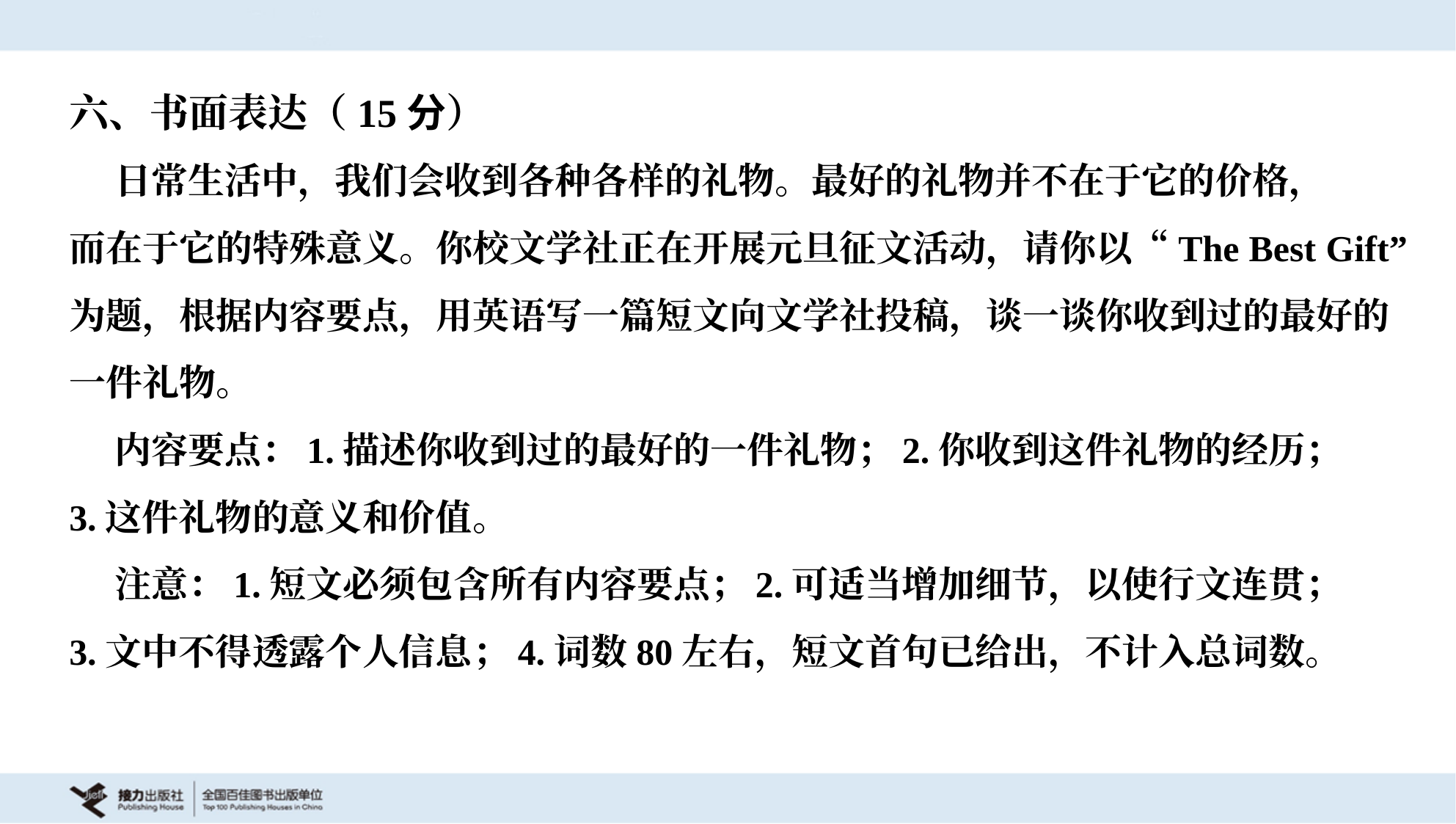

六、书面表达（15分）
    日常生活中，我们会收到各种各样的礼物。最好的礼物并不在于它的价格，
而在于它的特殊意义。你校文学社正在开展元旦征文活动，请你以“The Best Gift”
为题，根据内容要点，用英语写一篇短文向文学社投稿，谈一谈你收到过的最好的
一件礼物。
    内容要点：1.描述你收到过的最好的一件礼物；2.你收到这件礼物的经历；
3.这件礼物的意义和价值。
    注意：1.短文必须包含所有内容要点；2.可适当增加细节，以使行文连贯；
3.文中不得透露个人信息；4.词数80左右，短文首句已给出，不计入总词数。